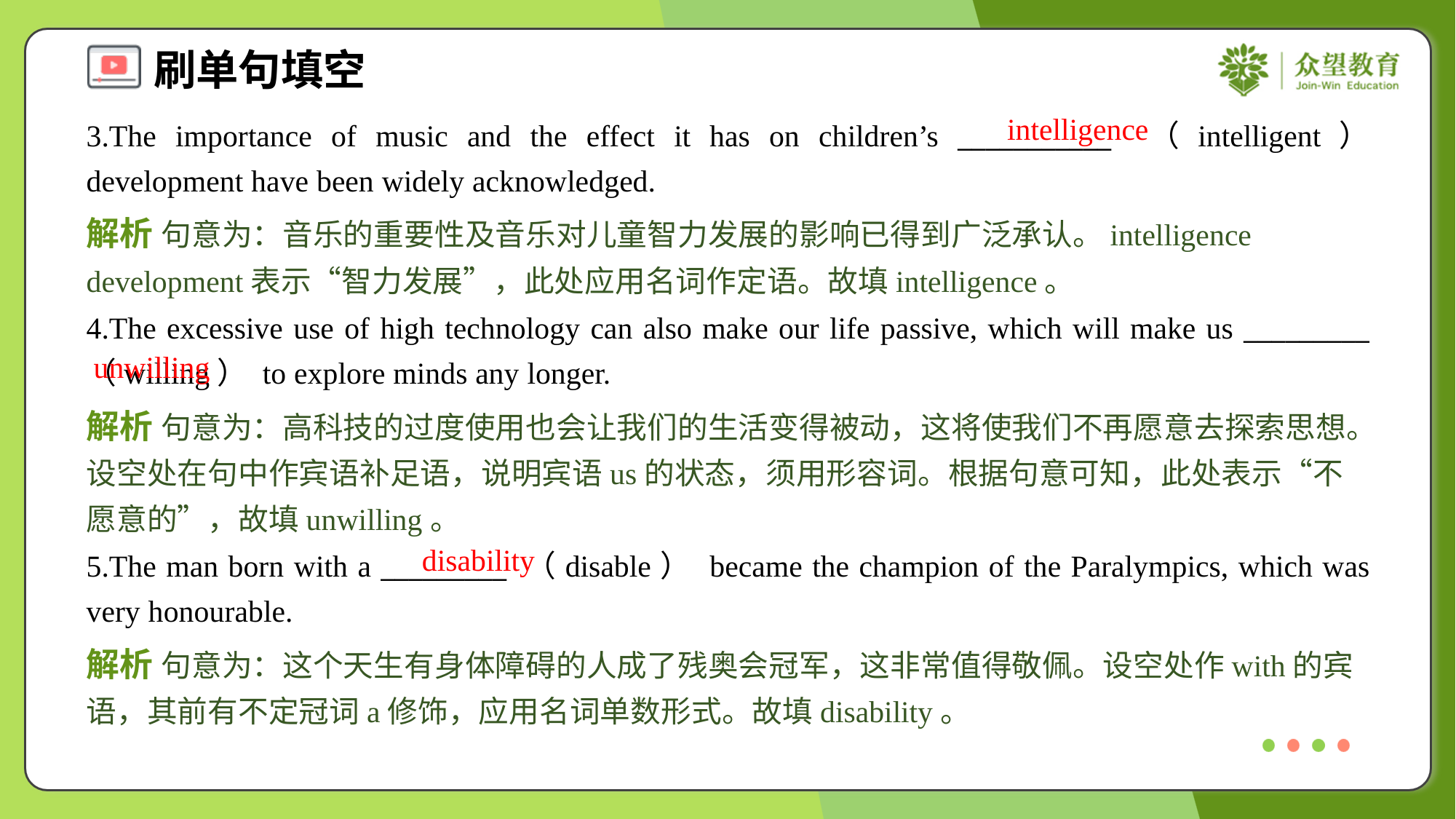

intelligence
3.The importance of music and the effect it has on children’s ___________ （intelligent） development have been widely acknowledged.
解析 句意为：音乐的重要性及音乐对儿童智力发展的影响已得到广泛承认。intelligence development表示“智力发展”，此处应用名词作定语。故填intelligence。
4.The excessive use of high technology can also make our life passive, which will make us _________ （willing） to explore minds any longer.
unwilling
解析 句意为：高科技的过度使用也会让我们的生活变得被动，这将使我们不再愿意去探索思想。设空处在句中作宾语补足语，说明宾语us的状态，须用形容词。根据句意可知，此处表示“不愿意的”，故填unwilling。
disability
5.The man born with a _________ （disable） became the champion of the Paralympics, which was very honourable.
解析 句意为：这个天生有身体障碍的人成了残奥会冠军，这非常值得敬佩。设空处作with的宾语，其前有不定冠词a修饰，应用名词单数形式。故填disability。